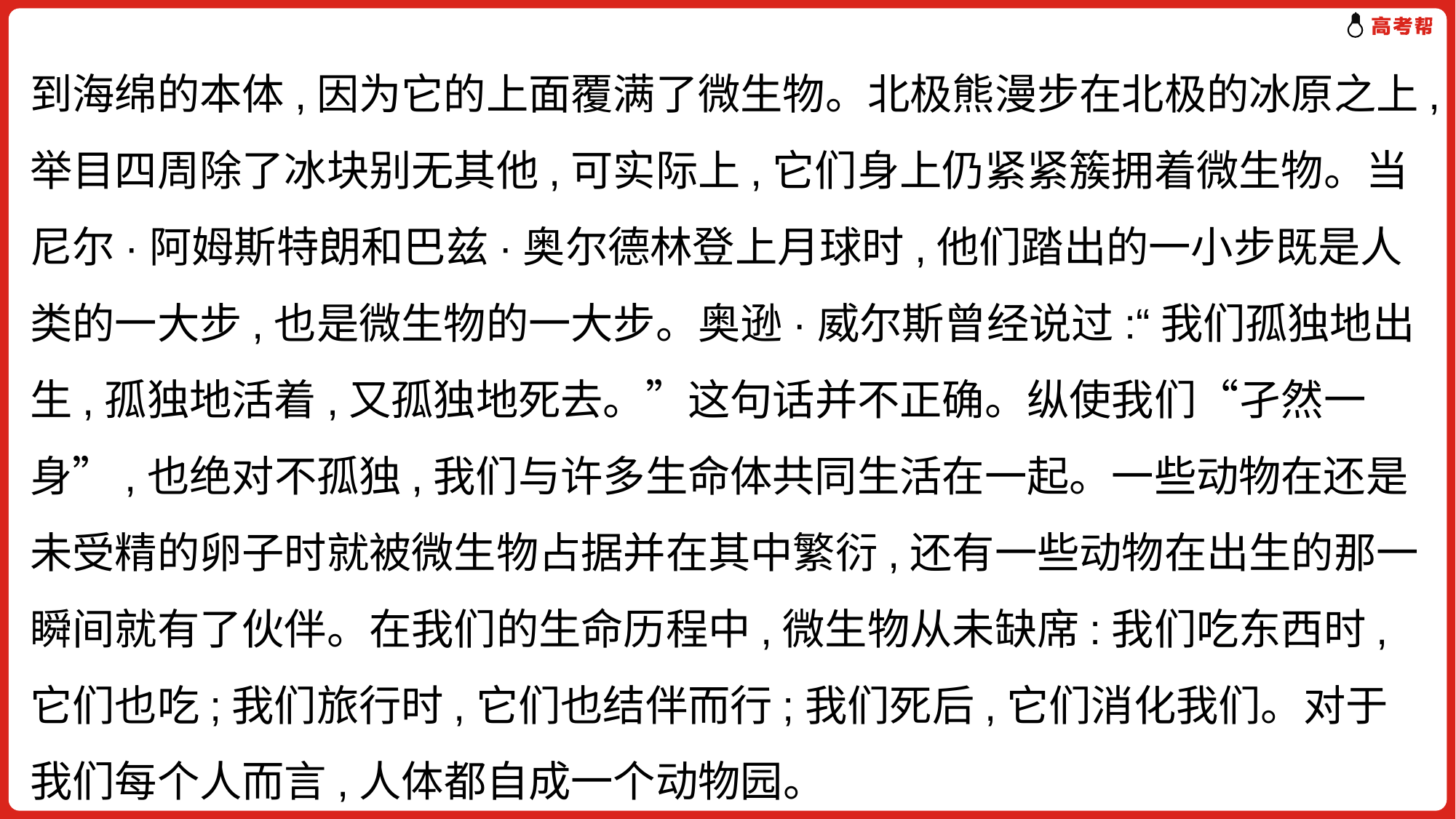

到海绵的本体,因为它的上面覆满了微生物。北极熊漫步在北极的冰原之上,举目四周除了冰块别无其他,可实际上,它们身上仍紧紧簇拥着微生物。当尼尔·阿姆斯特朗和巴兹·奥尔德林登上月球时,他们踏出的一小步既是人类的一大步,也是微生物的一大步。奥逊·威尔斯曾经说过:“我们孤独地出生,孤独地活着,又孤独地死去。”这句话并不正确。纵使我们“孑然一身”,也绝对不孤独,我们与许多生命体共同生活在一起。一些动物在还是未受精的卵子时就被微生物占据并在其中繁衍,还有一些动物在出生的那一瞬间就有了伙伴。在我们的生命历程中,微生物从未缺席:我们吃东西时,它们也吃;我们旅行时,它们也结伴而行;我们死后,它们消化我们。对于我们每个人而言,人体都自成一个动物园。